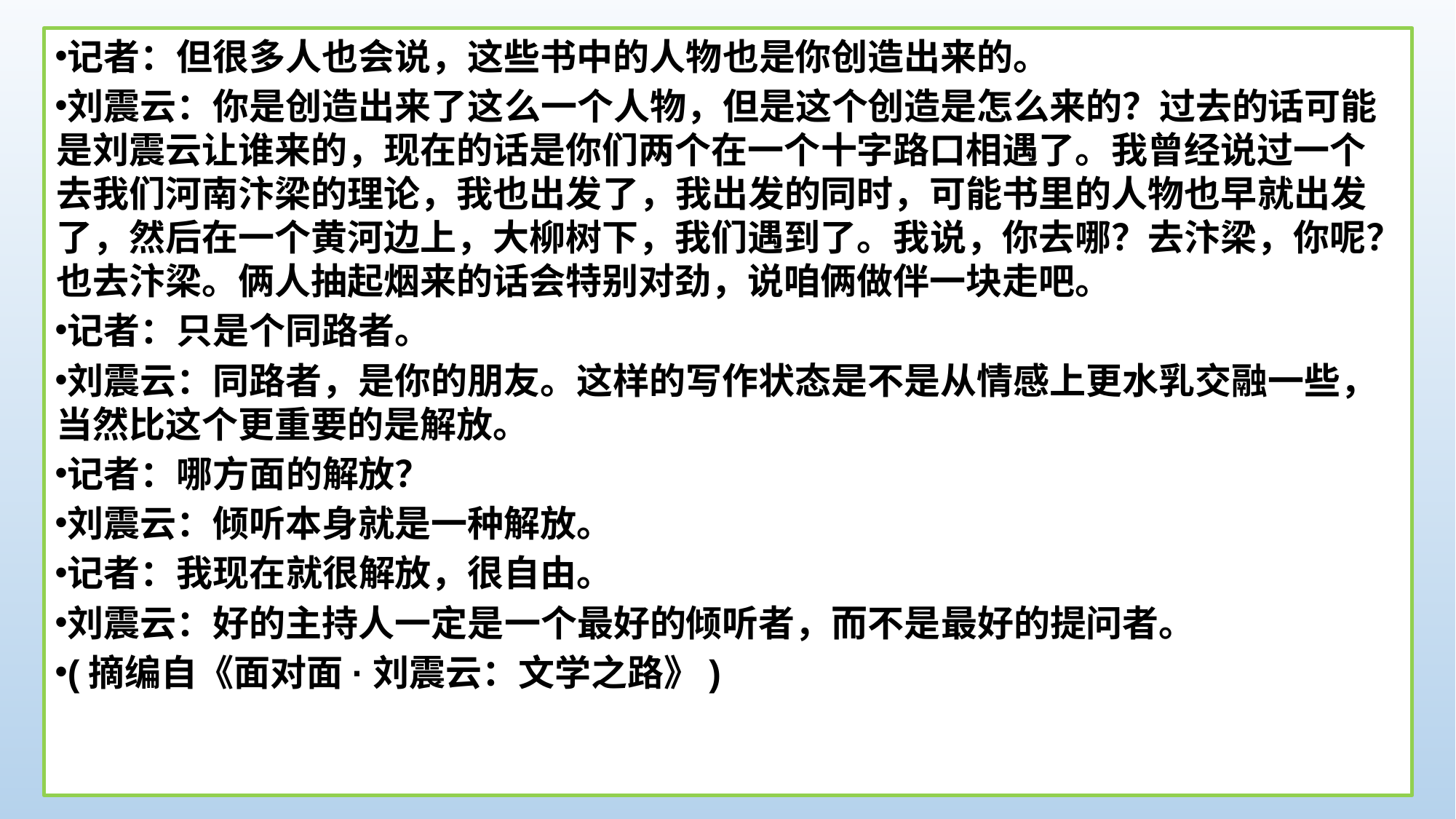

记者：但很多人也会说，这些书中的人物也是你创造出来的。
刘震云：你是创造出来了这么一个人物，但是这个创造是怎么来的？过去的话可能是刘震云让谁来的，现在的话是你们两个在一个十字路口相遇了。我曾经说过一个去我们河南汴梁的理论，我也出发了，我出发的同时，可能书里的人物也早就出发了，然后在一个黄河边上，大柳树下，我们遇到了。我说，你去哪？去汴梁，你呢？也去汴梁。俩人抽起烟来的话会特别对劲，说咱俩做伴一块走吧。
记者：只是个同路者。
刘震云：同路者，是你的朋友。这样的写作状态是不是从情感上更水乳交融一些，当然比这个更重要的是解放。
记者：哪方面的解放？
刘震云：倾听本身就是一种解放。
记者：我现在就很解放，很自由。
刘震云：好的主持人一定是一个最好的倾听者，而不是最好的提问者。
(摘编自《面对面·刘震云：文学之路》)